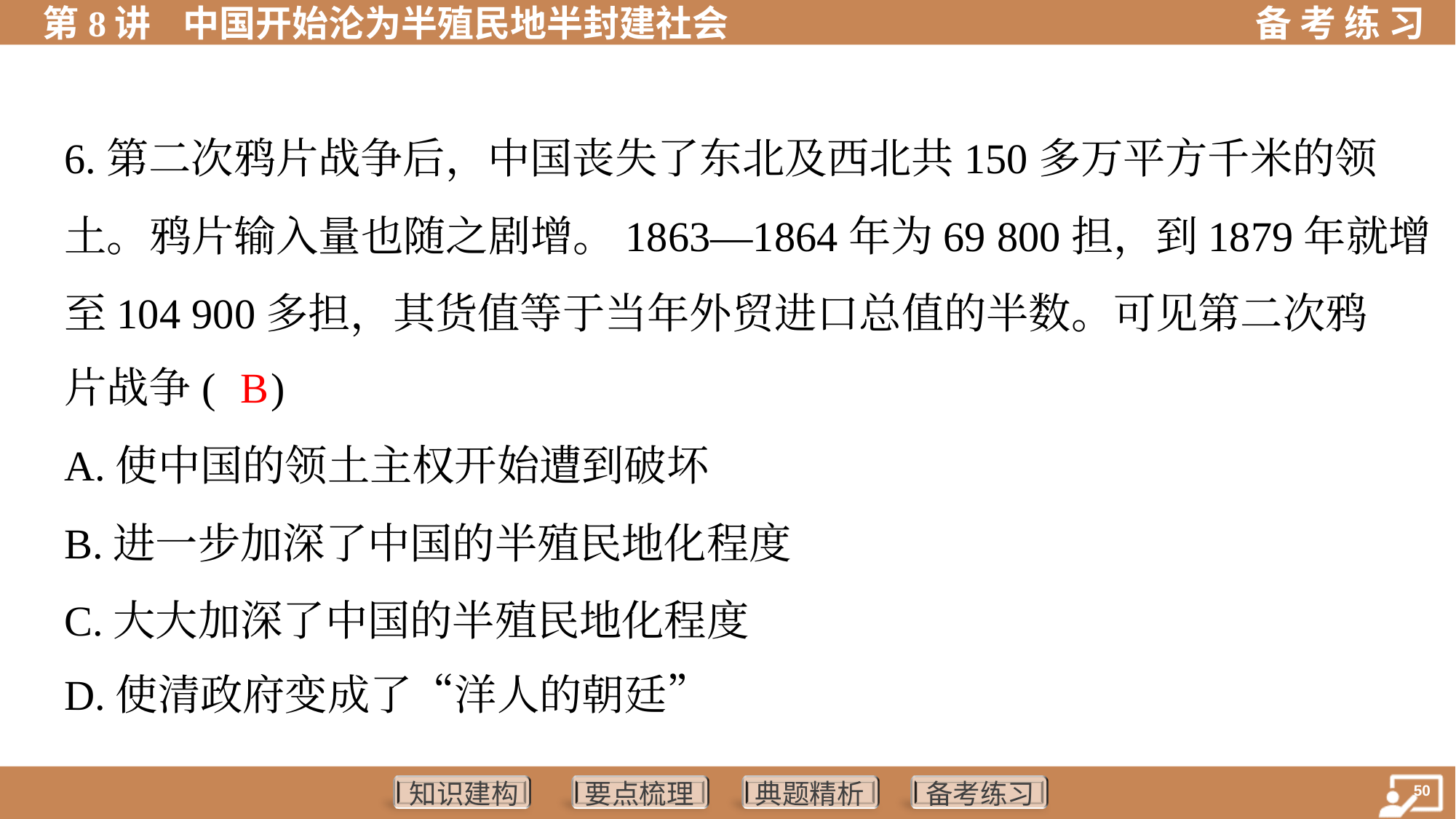

6.第二次鸦片战争后，中国丧失了东北及西北共150多万平方千米的领
土。鸦片输入量也随之剧增。1863—1864年为69 800担，到1879年就增
至104 900多担，其货值等于当年外贸进口总值的半数。可见第二次鸦
片战争(     )
B
A.使中国的领土主权开始遭到破坏
B.进一步加深了中国的半殖民地化程度
C.大大加深了中国的半殖民地化程度
D.使清政府变成了“洋人的朝廷”